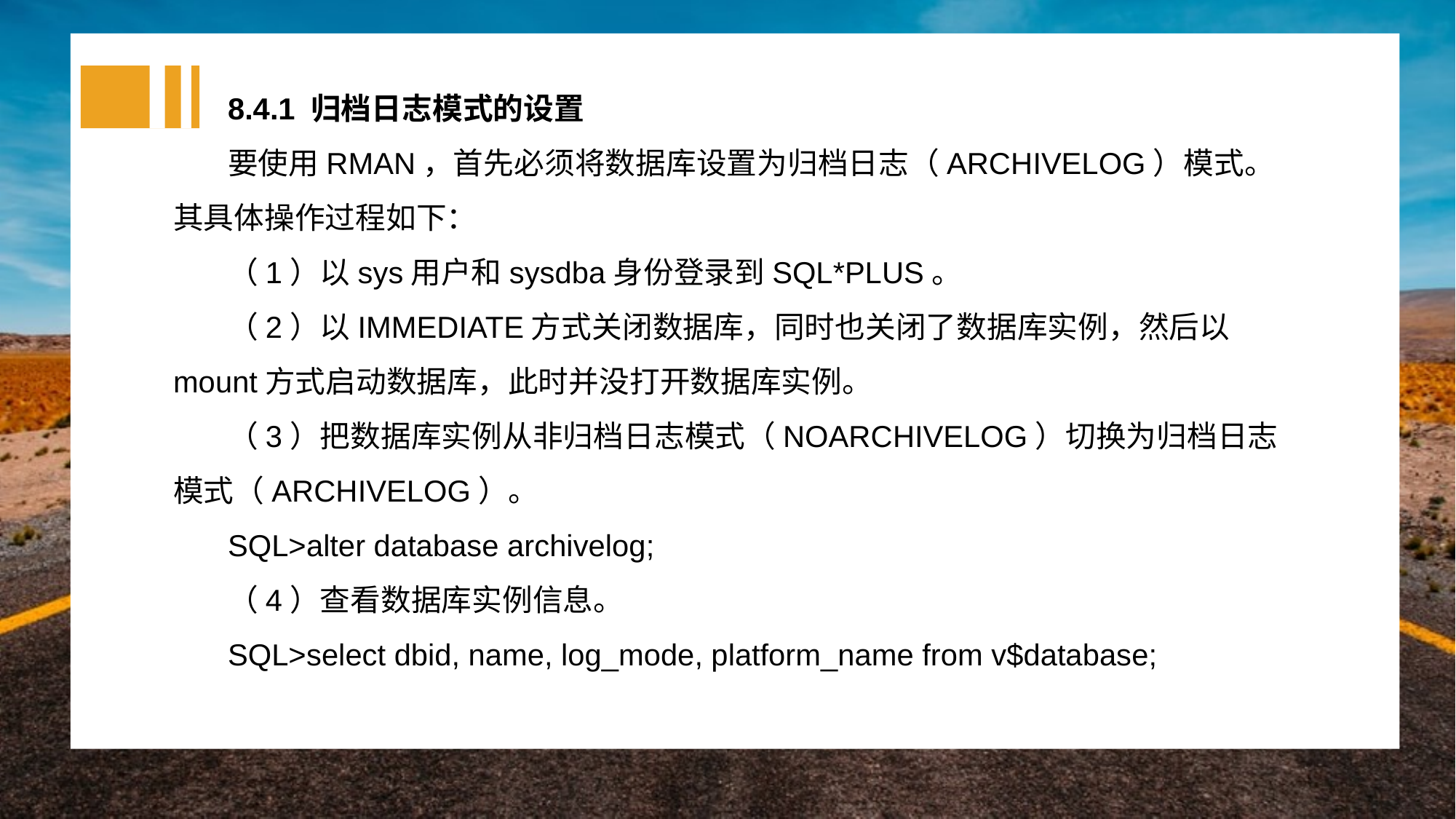

8.4.1 归档日志模式的设置
要使用RMAN，首先必须将数据库设置为归档日志（ARCHIVELOG）模式。其具体操作过程如下：
（1）以sys用户和sysdba身份登录到SQL*PLUS。
（2）以IMMEDIATE方式关闭数据库，同时也关闭了数据库实例，然后以mount方式启动数据库，此时并没打开数据库实例。
（3）把数据库实例从非归档日志模式（NOARCHIVELOG）切换为归档日志模式（ARCHIVELOG）。
SQL>alter database archivelog;
（4）查看数据库实例信息。
SQL>select dbid, name, log_mode, platform_name from v$database;